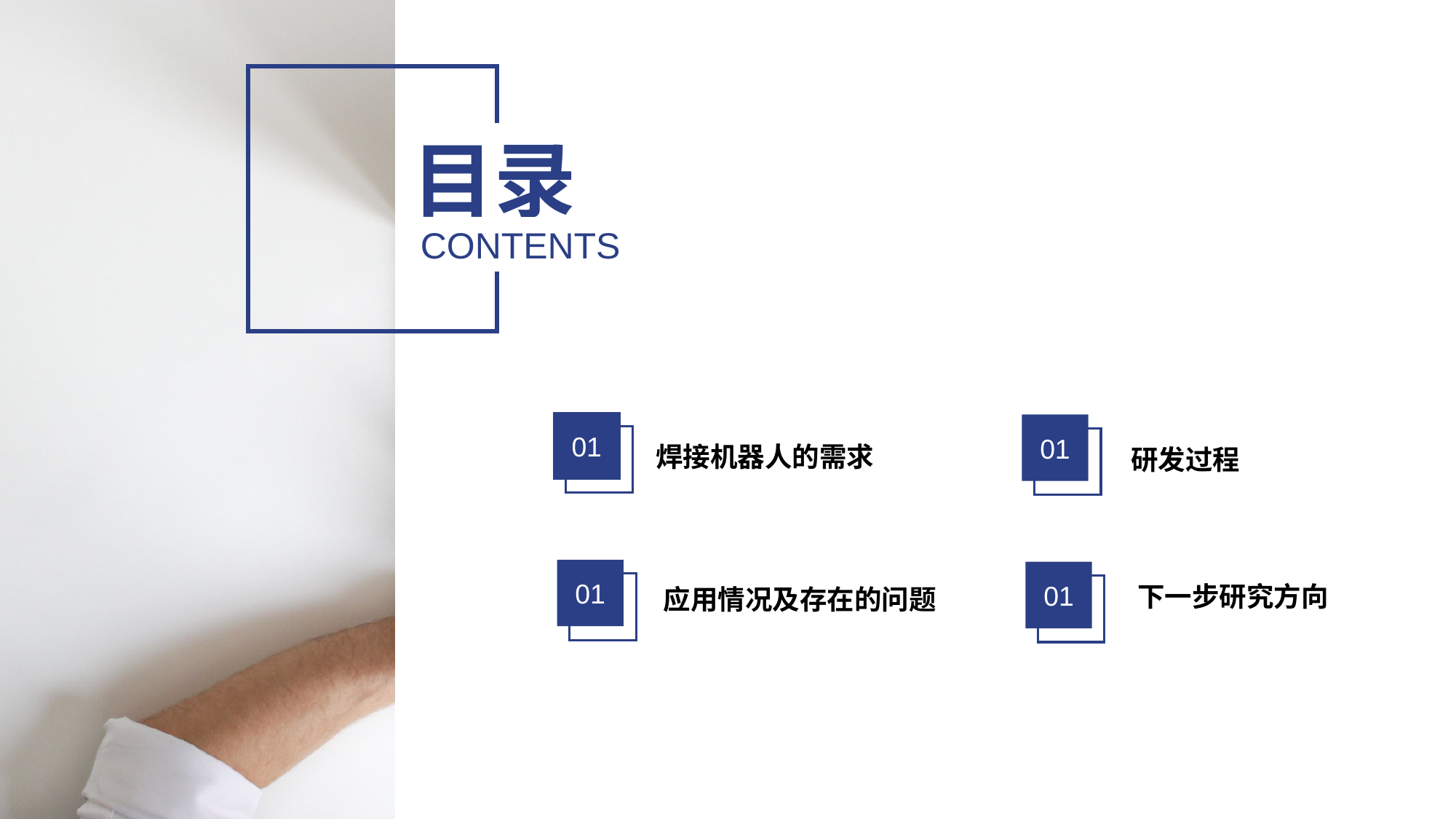

目录
CONTENTS
01
01

焊接机器人的需求
研发过程
01
01

下一步研究方向

应用情况及存在的问题